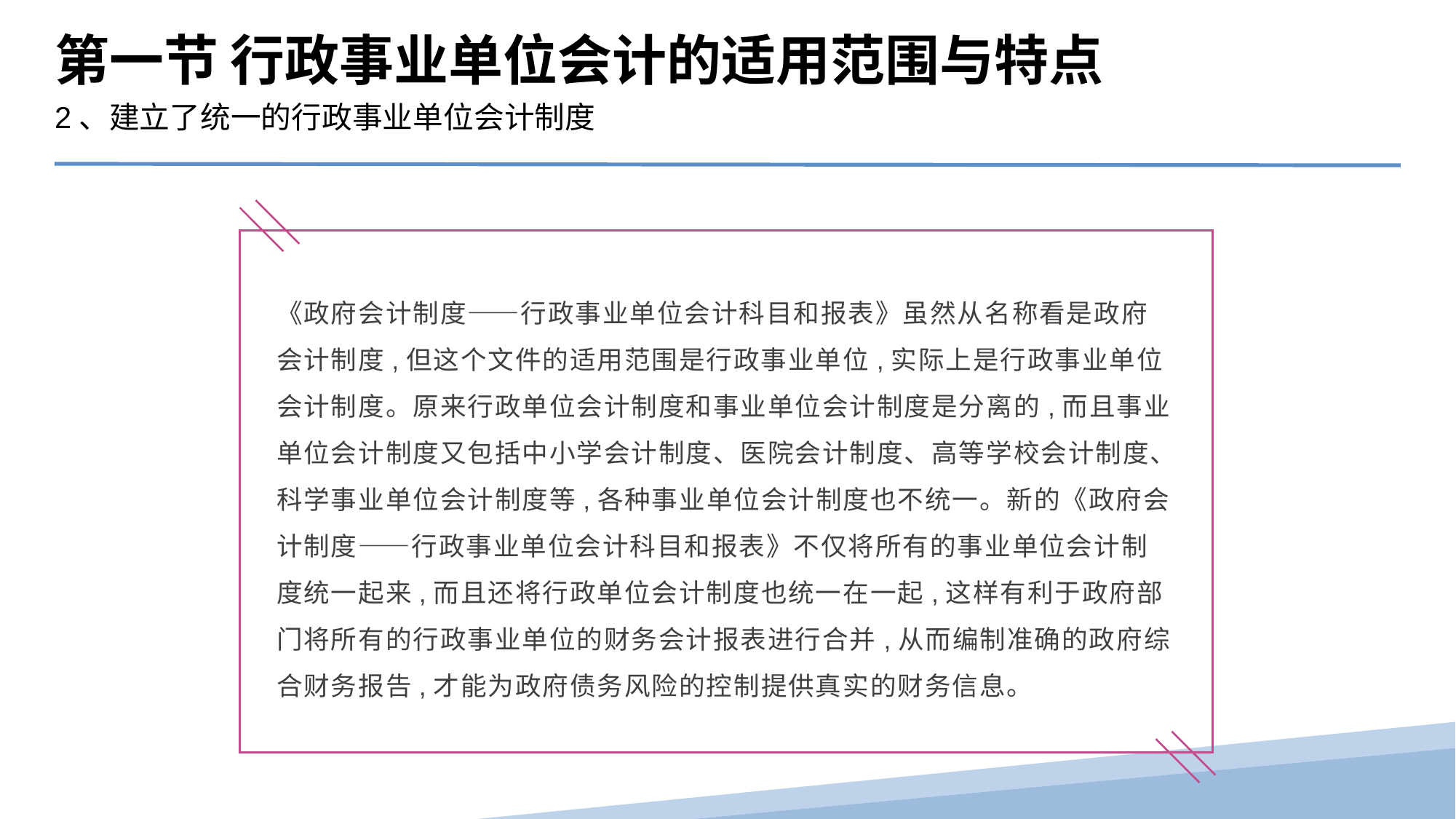

第一节 行政事业单位会计的适用范围与特点
2、建立了统一的行政事业单位会计制度

《政府会计制度——行政事业单位会计科目和报表》虽然从名称看是政府会计制度,但这个文件的适用范围是行政事业单位,实际上是行政事业单位会计制度。原来行政单位会计制度和事业单位会计制度是分离的,而且事业单位会计制度又包括中小学会计制度、医院会计制度、高等学校会计制度、科学事业单位会计制度等,各种事业单位会计制度也不统一。新的《政府会计制度——行政事业单位会计科目和报表》不仅将所有的事业单位会计制度统一起来,而且还将行政单位会计制度也统一在一起,这样有利于政府部门将所有的行政事业单位的财务会计报表进行合并,从而编制准确的政府综合财务报告,才能为政府债务风险的控制提供真实的财务信息。